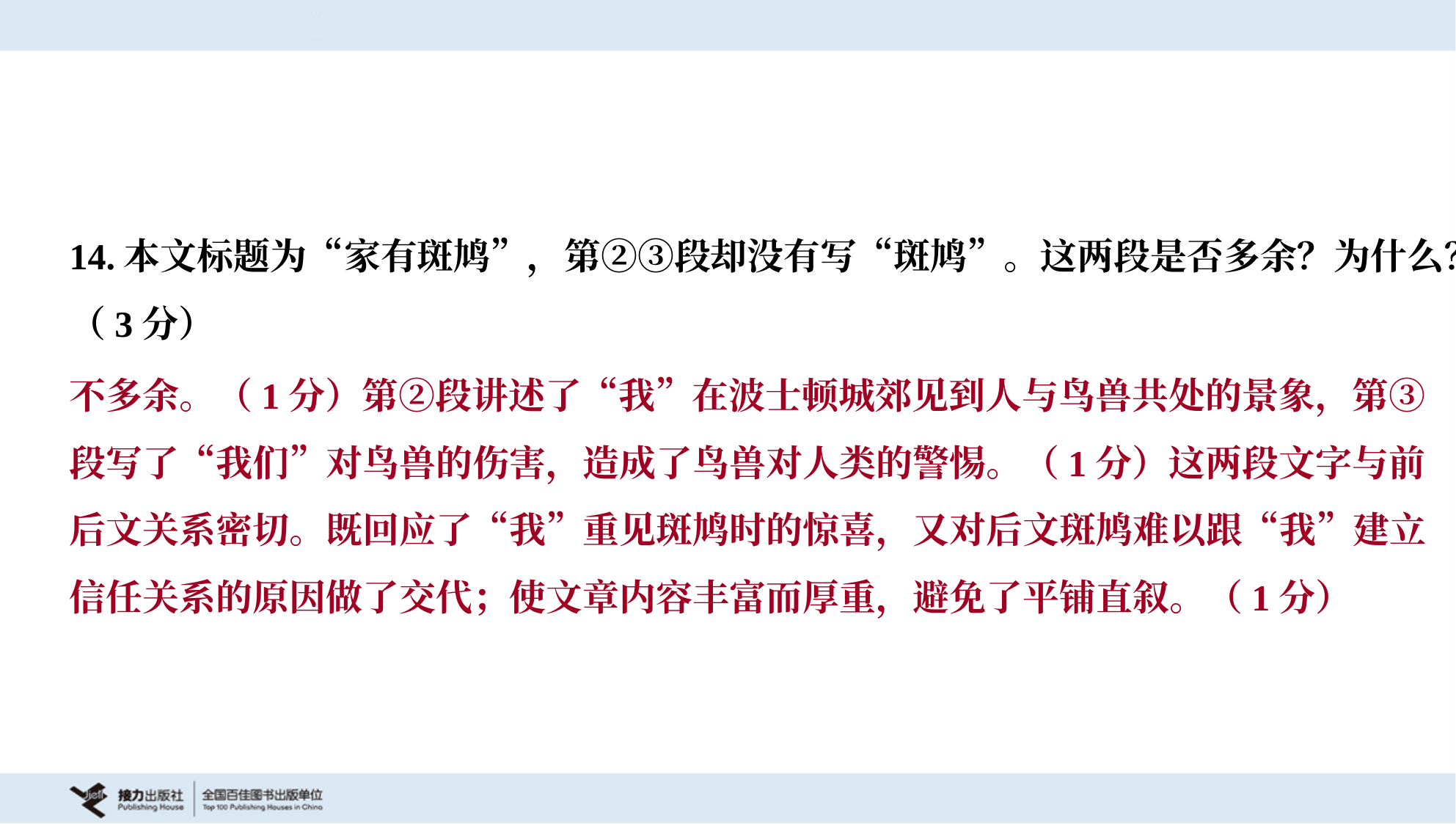

14.本文标题为“家有斑鸠”，第②③段却没有写“斑鸠”。这两段是否多余？为什么？
（3分）
不多余。（1分）第②段讲述了“我”在波士顿城郊见到人与鸟兽共处的景象，第③
段写了“我们”对鸟兽的伤害，造成了鸟兽对人类的警惕。（1分）这两段文字与前
后文关系密切。既回应了“我”重见斑鸠时的惊喜，又对后文斑鸠难以跟“我”建立
信任关系的原因做了交代；使文章内容丰富而厚重，避免了平铺直叙。（1分）